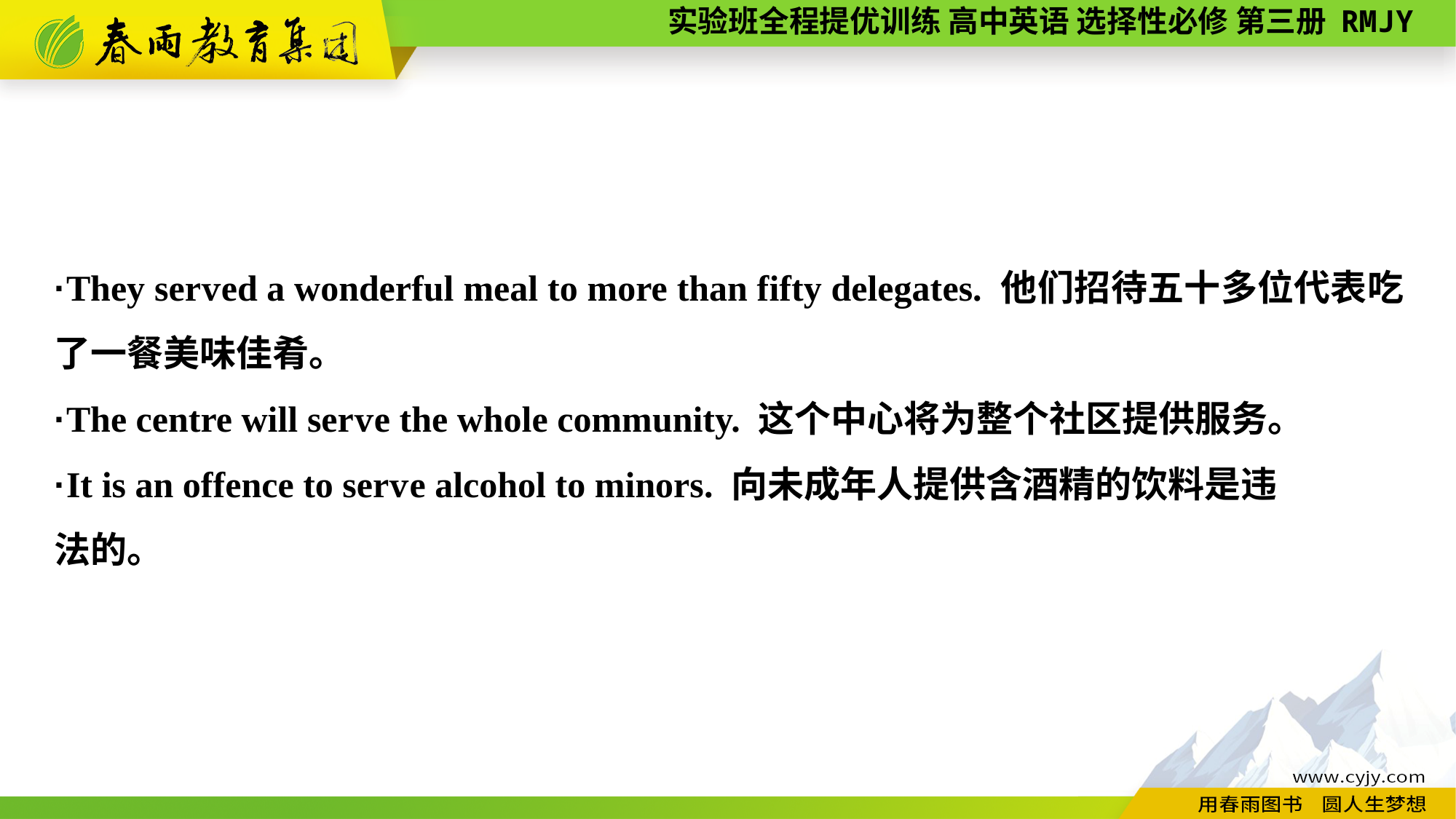

·They served a wonderful meal to more than fifty delegates. 他们招待五十多位代表吃了一餐美味佳肴。
·The centre will serve the whole community. 这个中心将为整个社区提供服务。
·It is an offence to serve alcohol to minors. 向未成年人提供含酒精的饮料是违
法的。